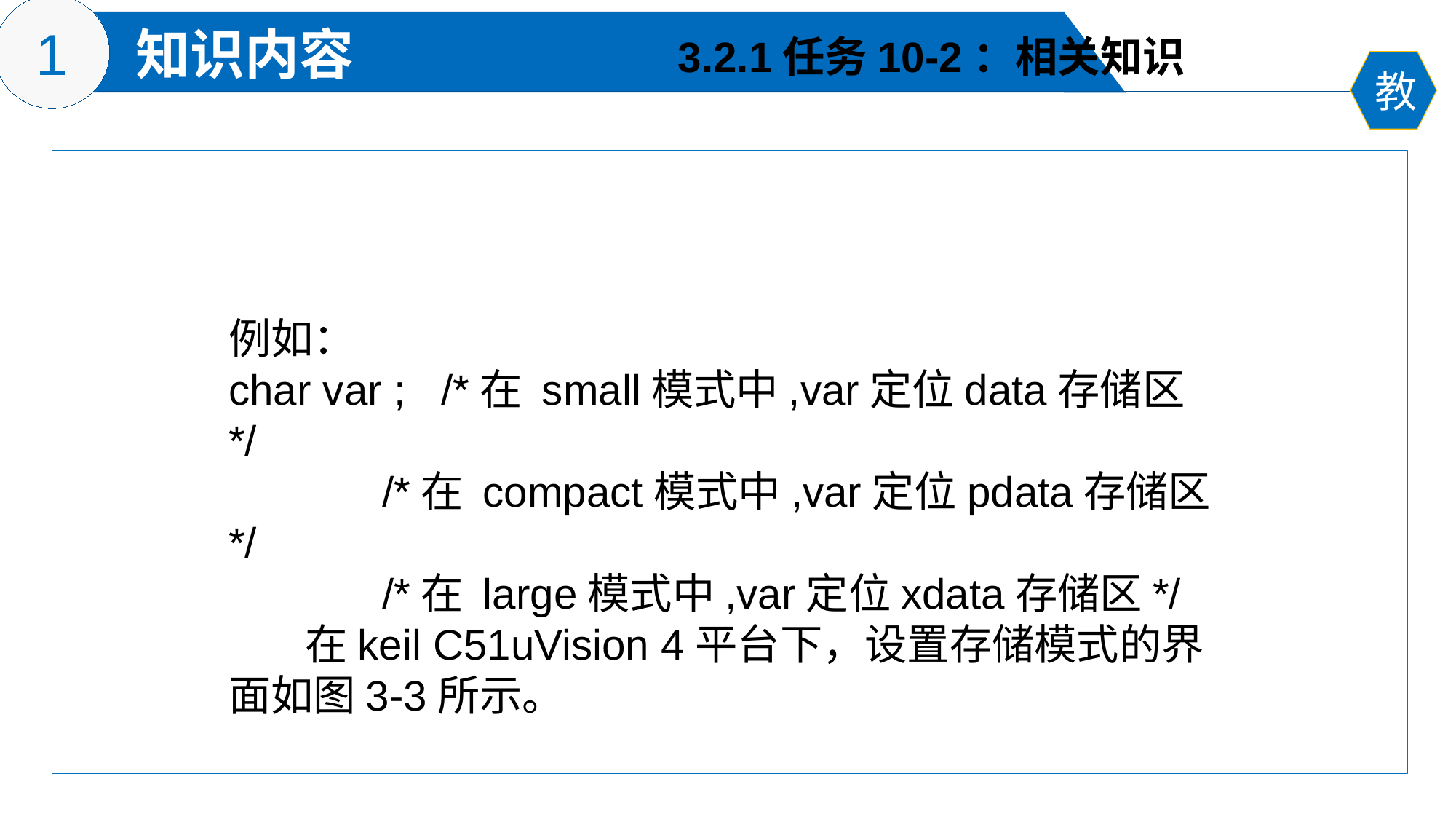

3.2.1任务10-2：相关知识

例如：
char var ;   /*在 small模式中,var定位data存储区*/
             /*在 compact模式中,var定位pdata存储区*/
             /*在 large模式中,var定位xdata存储区*/
       在keil C51uVision 4平台下，设置存储模式的界面如图3-3所示。